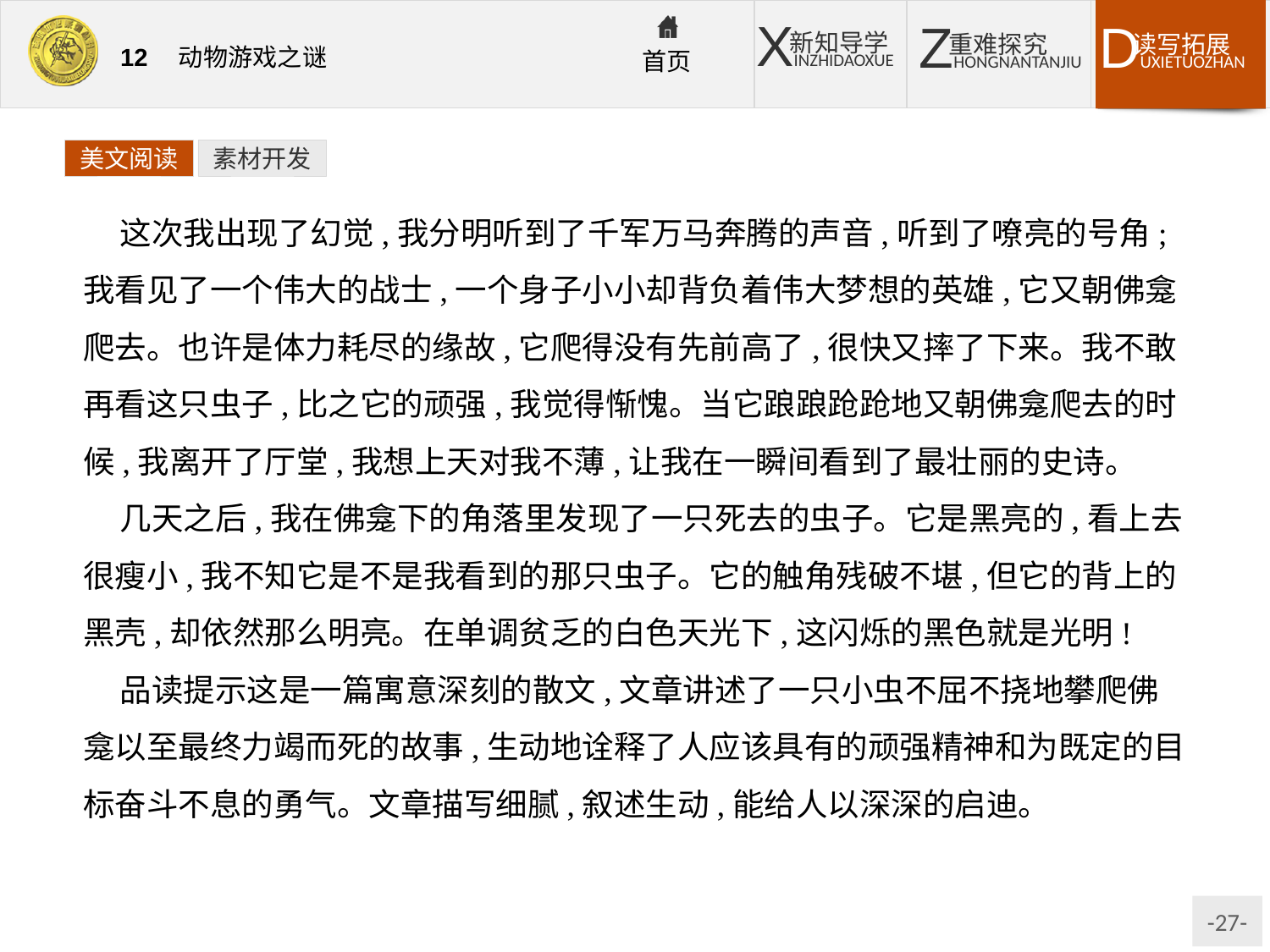

美文阅读
素材开发
这次我出现了幻觉,我分明听到了千军万马奔腾的声音,听到了嘹亮的号角;我看见了一个伟大的战士,一个身子小小却背负着伟大梦想的英雄,它又朝佛龛爬去。也许是体力耗尽的缘故,它爬得没有先前高了,很快又摔了下来。我不敢再看这只虫子,比之它的顽强,我觉得惭愧。当它踉踉跄跄地又朝佛龛爬去的时候,我离开了厅堂,我想上天对我不薄,让我在一瞬间看到了最壮丽的史诗。
几天之后,我在佛龛下的角落里发现了一只死去的虫子。它是黑亮的,看上去很瘦小,我不知它是不是我看到的那只虫子。它的触角残破不堪,但它的背上的黑壳,却依然那么明亮。在单调贫乏的白色天光下,这闪烁的黑色就是光明!
品读提示这是一篇寓意深刻的散文,文章讲述了一只小虫不屈不挠地攀爬佛龛以至最终力竭而死的故事,生动地诠释了人应该具有的顽强精神和为既定的目标奋斗不息的勇气。文章描写细腻,叙述生动,能给人以深深的启迪。